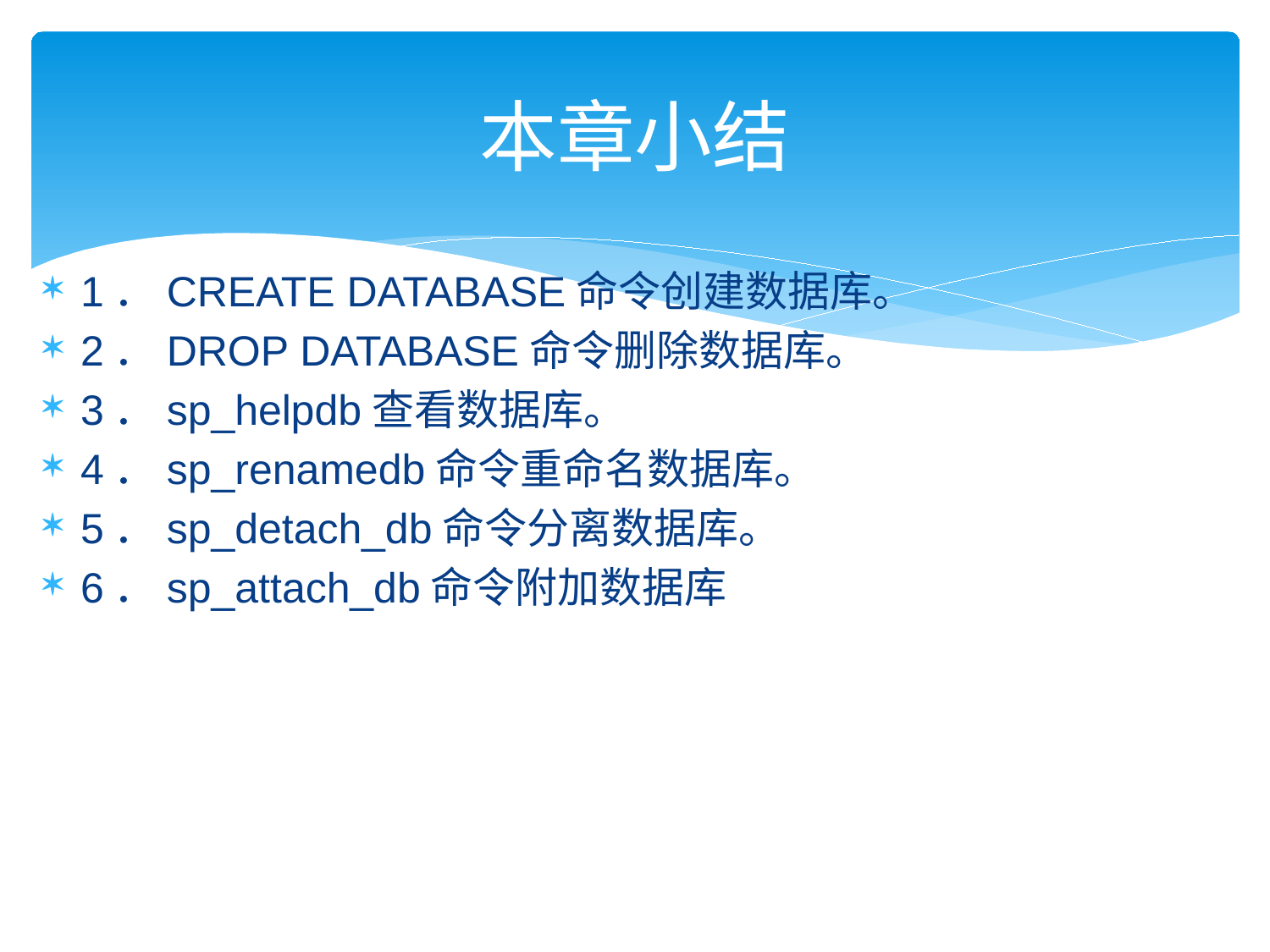

# 本章小结
1．CREATE DATABASE命令创建数据库。
2．DROP DATABASE命令删除数据库。
3．sp_helpdb查看数据库。
4．sp_renamedb命令重命名数据库。
5．sp_detach_db命令分离数据库。
6．sp_attach_db命令附加数据库